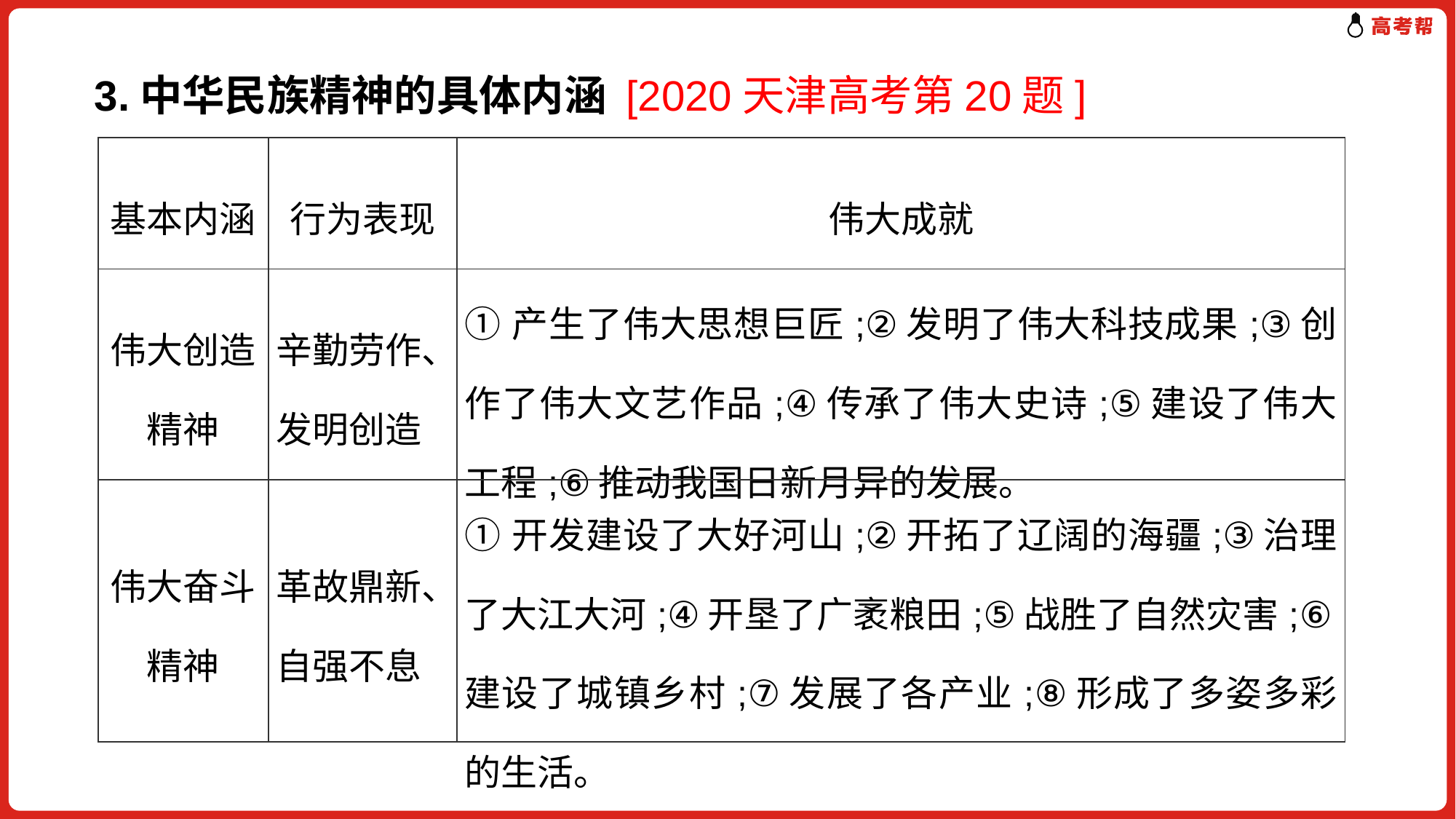

3.中华民族精神的具体内涵 [2020天津高考第20题]

| 基本内涵 | 行为表现 | 伟大成就 |
| --- | --- | --- |
| 伟大创造精神 | 辛勤劳作、发明创造 | ①产生了伟大思想巨匠;②发明了伟大科技成果;③创作了伟大文艺作品;④传承了伟大史诗;⑤建设了伟大工程;⑥推动我国日新月异的发展。 |
| 伟大奋斗精神 | 革故鼎新、自强不息 | ①开发建设了大好河山;②开拓了辽阔的海疆;③治理了大江大河;④开垦了广袤粮田;⑤战胜了自然灾害;⑥建设了城镇乡村;⑦发展了各产业;⑧形成了多姿多彩的生活。 |